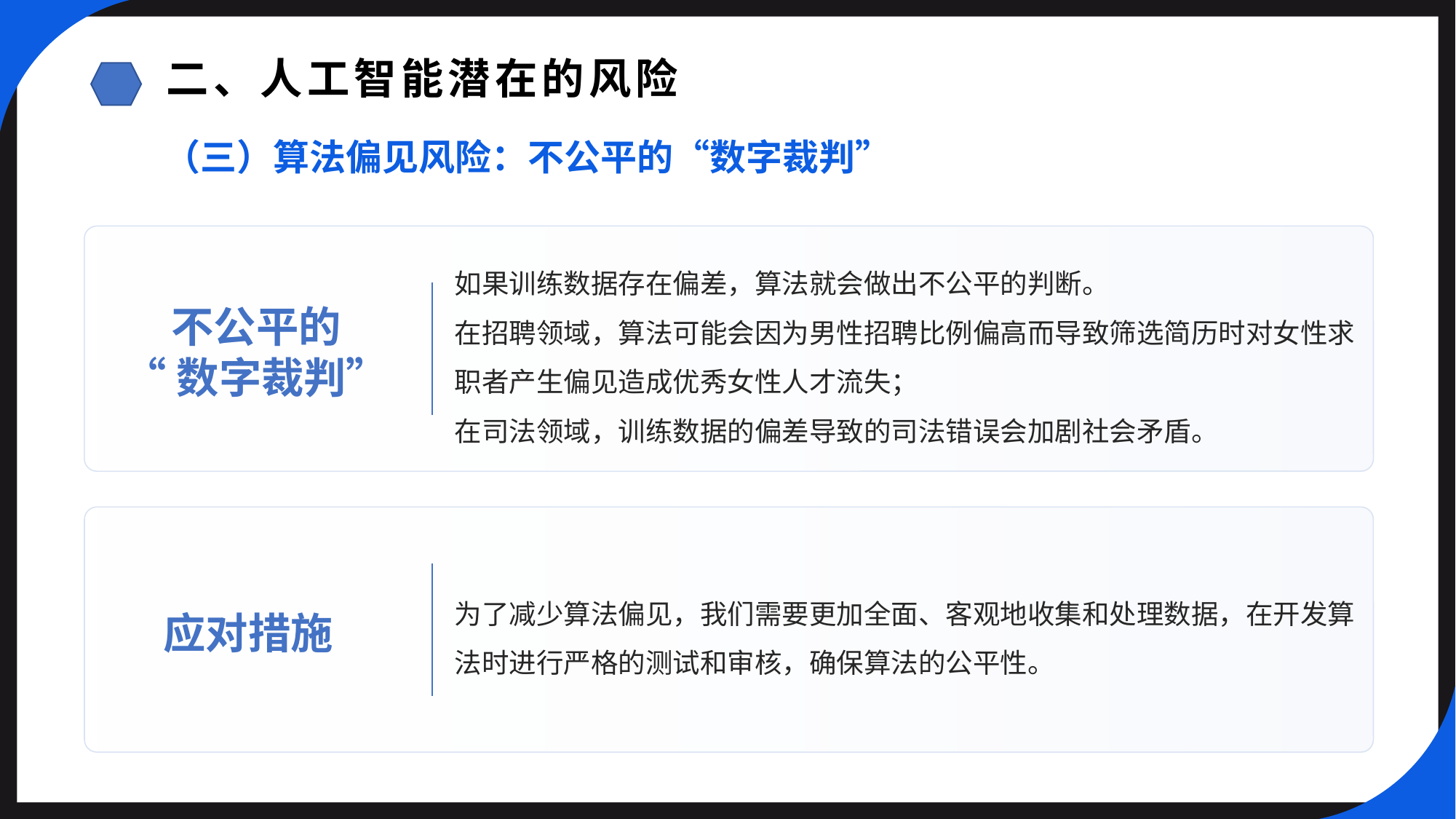

二、人工智能潜在的风险
（三）算法偏见风险：不公平的“数字裁判”

如果训练数据存在偏差，算法就会做出不公平的判断。
在招聘领域，算法可能会因为男性招聘比例偏高而导致筛选简历时对女性求职者产生偏见造成优秀女性人才流失；
在司法领域，训练数据的偏差导致的司法错误会加剧社会矛盾。
不公平的
“数字裁判”

为了减少算法偏见，我们需要更加全面、客观地收集和处理数据，在开发算法时进行严格的测试和审核，确保算法的公平性。
应对措施